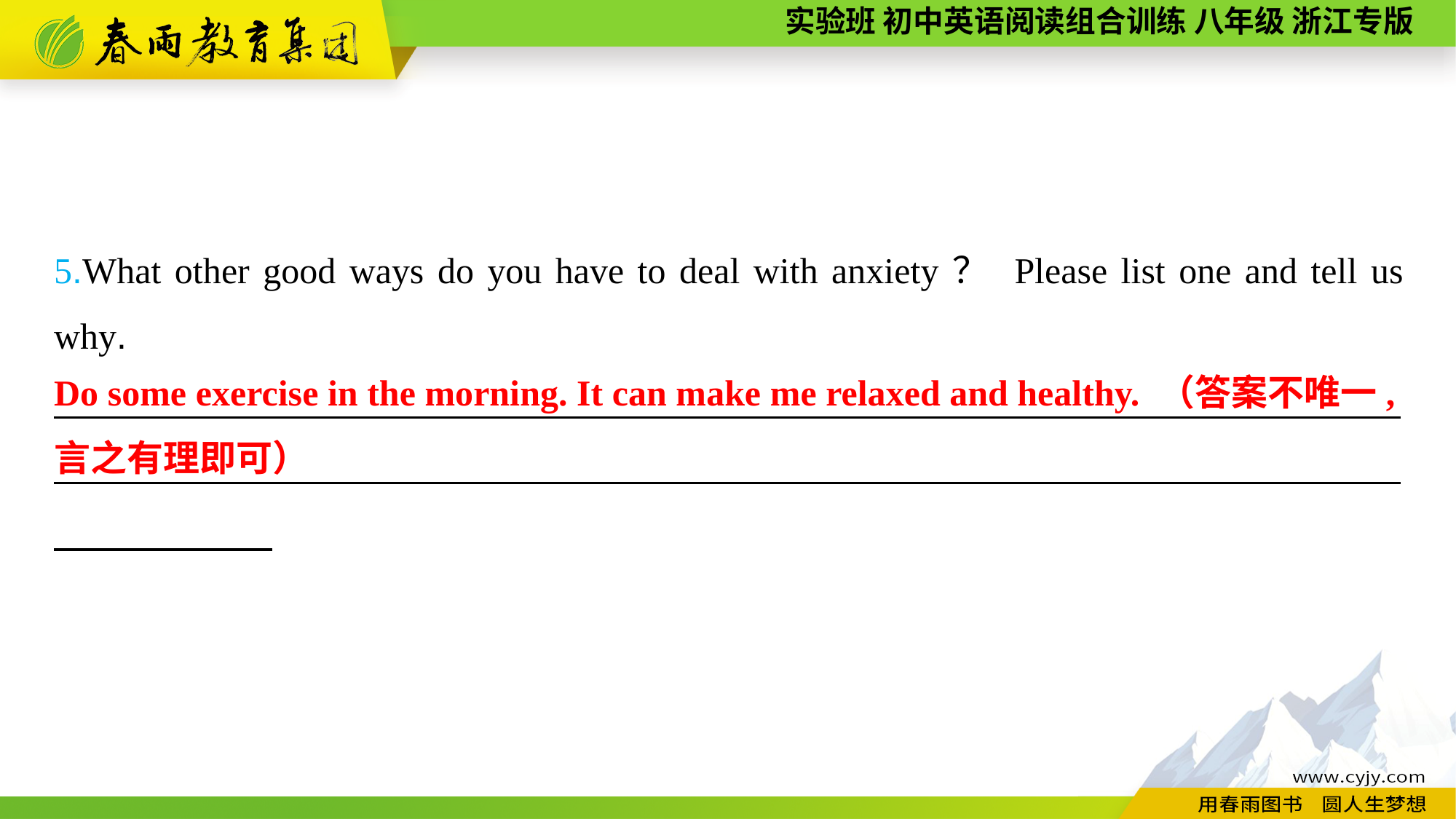

5.What other good ways do you have to deal with anxiety？ Please list one and tell us why.
__________________________________________________________________________ __________________________________________________________________________
Do some exercise in the morning. It can make me relaxed and healthy. （答案不唯一,言之有理即可）